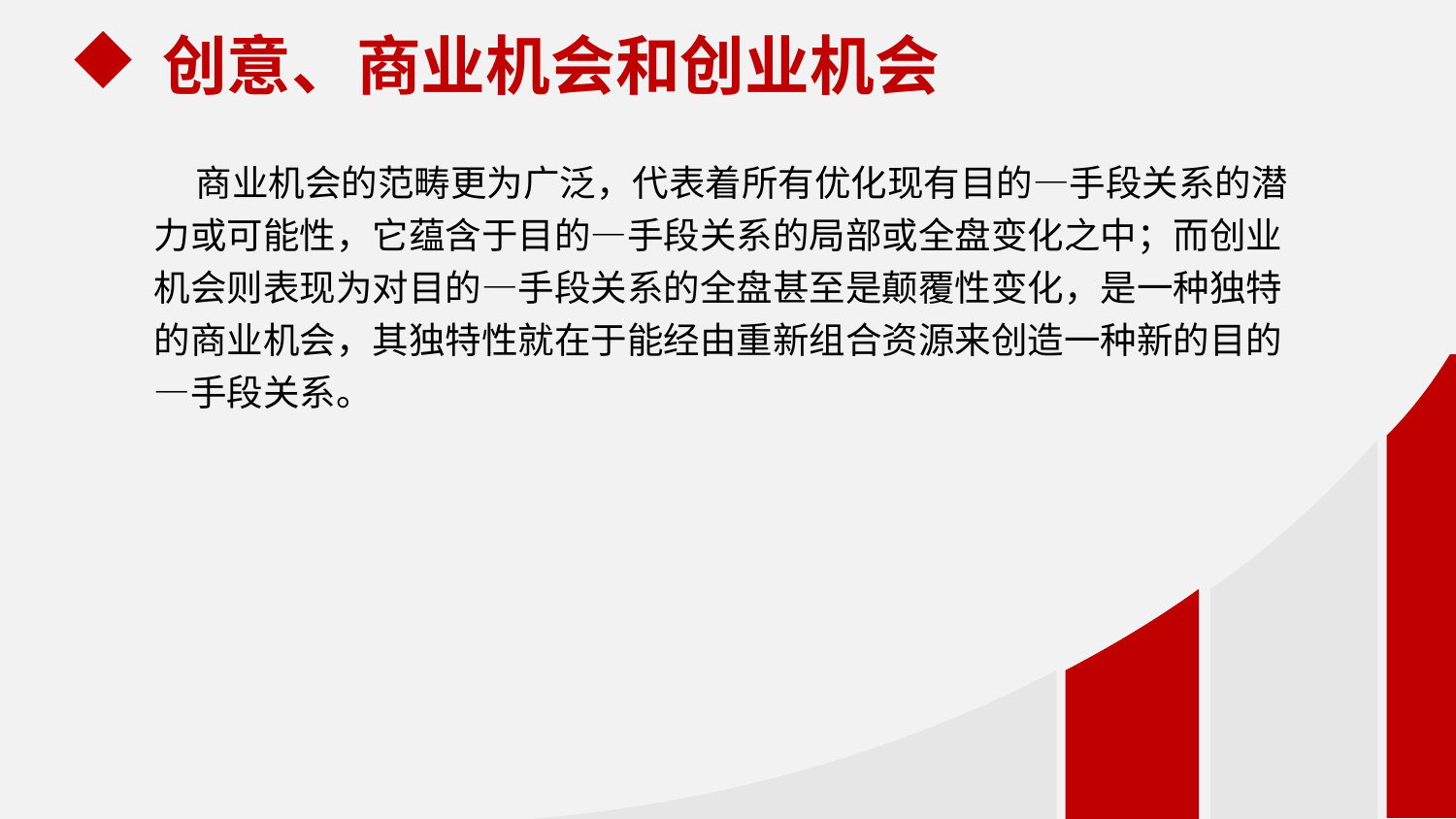

创意、商业机会和创业机会
    商业机会的范畴更为广泛，代表着所有优化现有目的—手段关系的潜力或可能性，它蕴含于目的—手段关系的局部或全盘变化之中；而创业机会则表现为对目的—手段关系的全盘甚至是颠覆性变化，是一种独特的商业机会，其独特性就在于能经由重新组合资源来创造一种新的目的—手段关系。